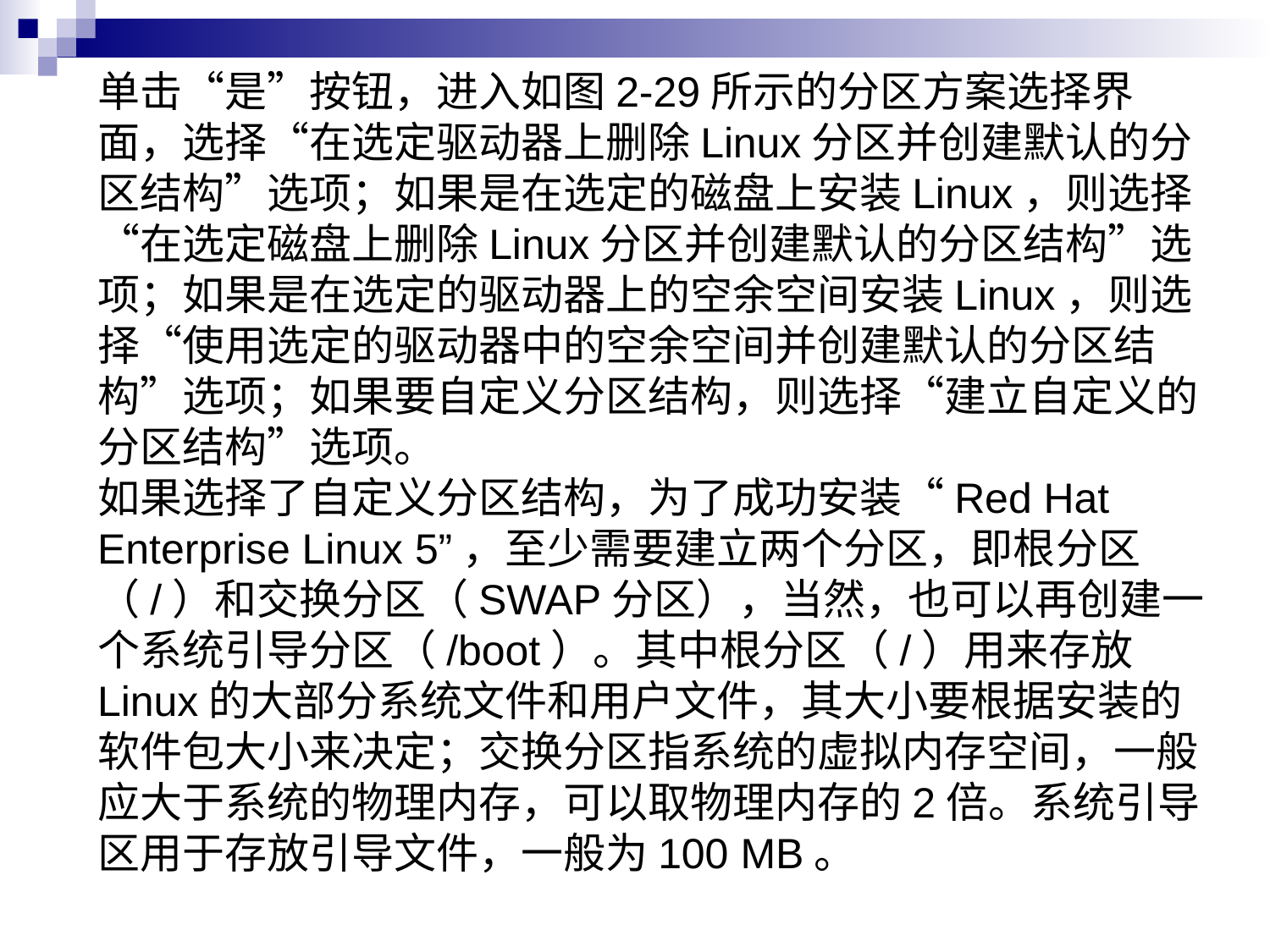

# 单击“是”按钮，进入如图2-29所示的分区方案选择界面，选择“在选定驱动器上删除Linux分区并创建默认的分区结构”选项；如果是在选定的磁盘上安装Linux，则选择“在选定磁盘上删除Linux分区并创建默认的分区结构”选项；如果是在选定的驱动器上的空余空间安装Linux，则选择“使用选定的驱动器中的空余空间并创建默认的分区结构”选项；如果要自定义分区结构，则选择“建立自定义的分区结构”选项。 如果选择了自定义分区结构，为了成功安装“Red Hat Enterprise Linux 5”，至少需要建立两个分区，即根分区（/）和交换分区（SWAP分区），当然，也可以再创建一个系统引导分区（/boot）。其中根分区（/）用来存放Linux的大部分系统文件和用户文件，其大小要根据安装的软件包大小来决定；交换分区指系统的虚拟内存空间，一般应大于系统的物理内存，可以取物理内存的2倍。系统引导区用于存放引导文件，一般为100 MB。